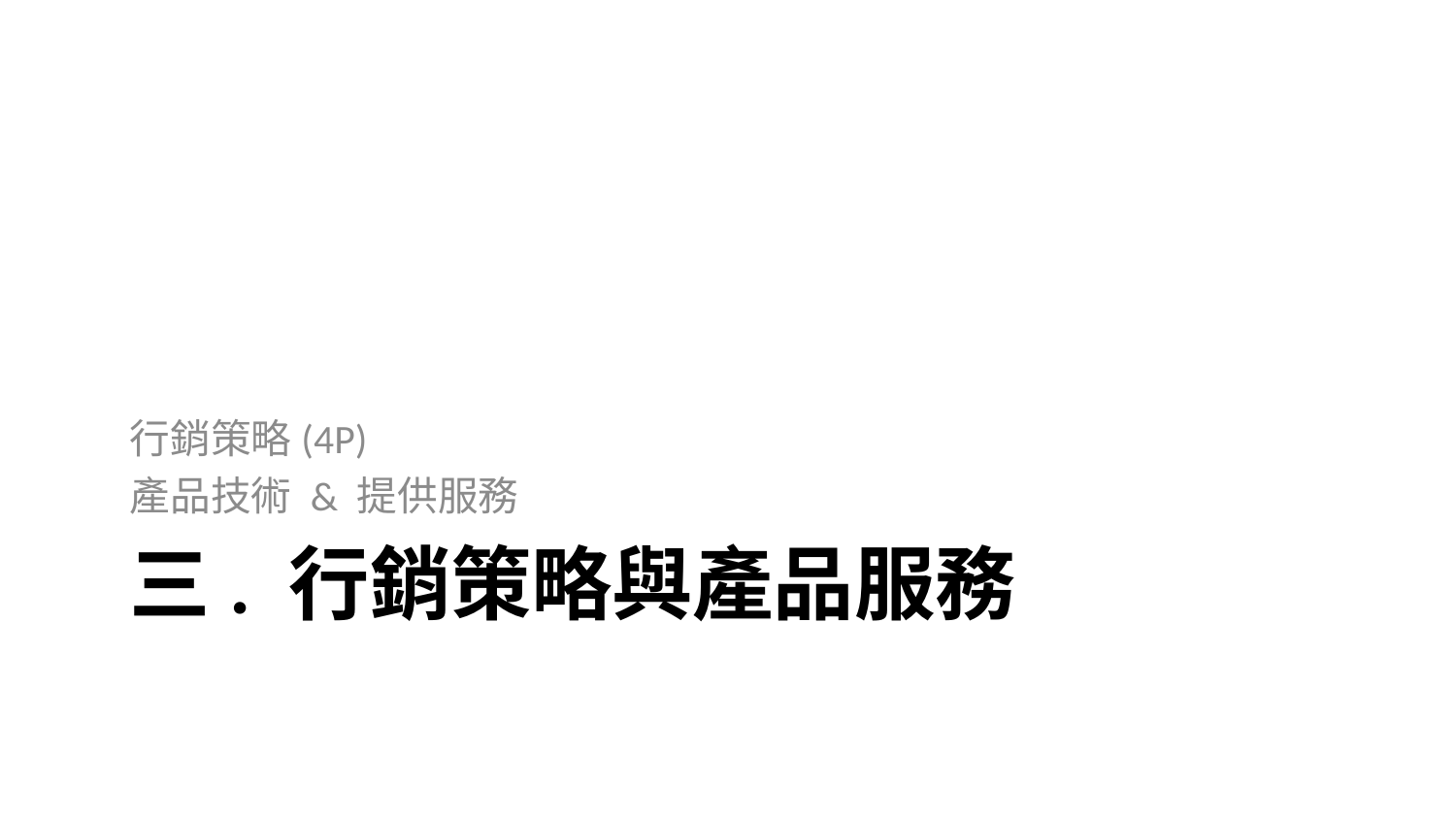

行銷策略(4P)
產品技術 & 提供服務
# 三. 行銷策略與產品服務